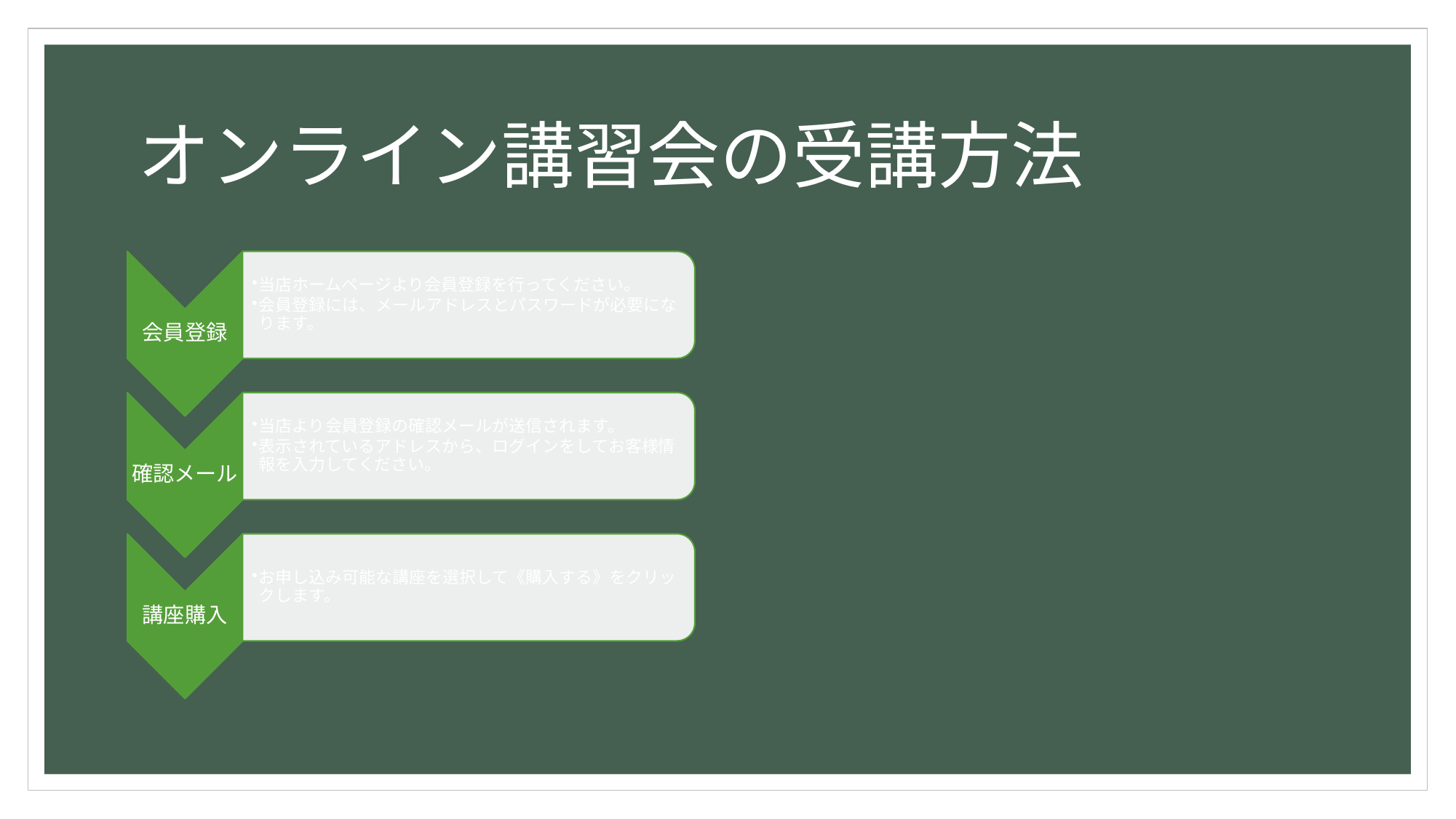

# オンライン講習会の受講方法

会員登録
当店ホームページより会員登録を行ってください。
会員登録には、メールアドレスとパスワードが必要になります。
確認メール
当店より会員登録の確認メールが送信されます。
表示されているアドレスから、ログインをしてお客様情報を入力してください。
講座購入
お申し込み可能な講座を選択して《購入する》をクリックします。